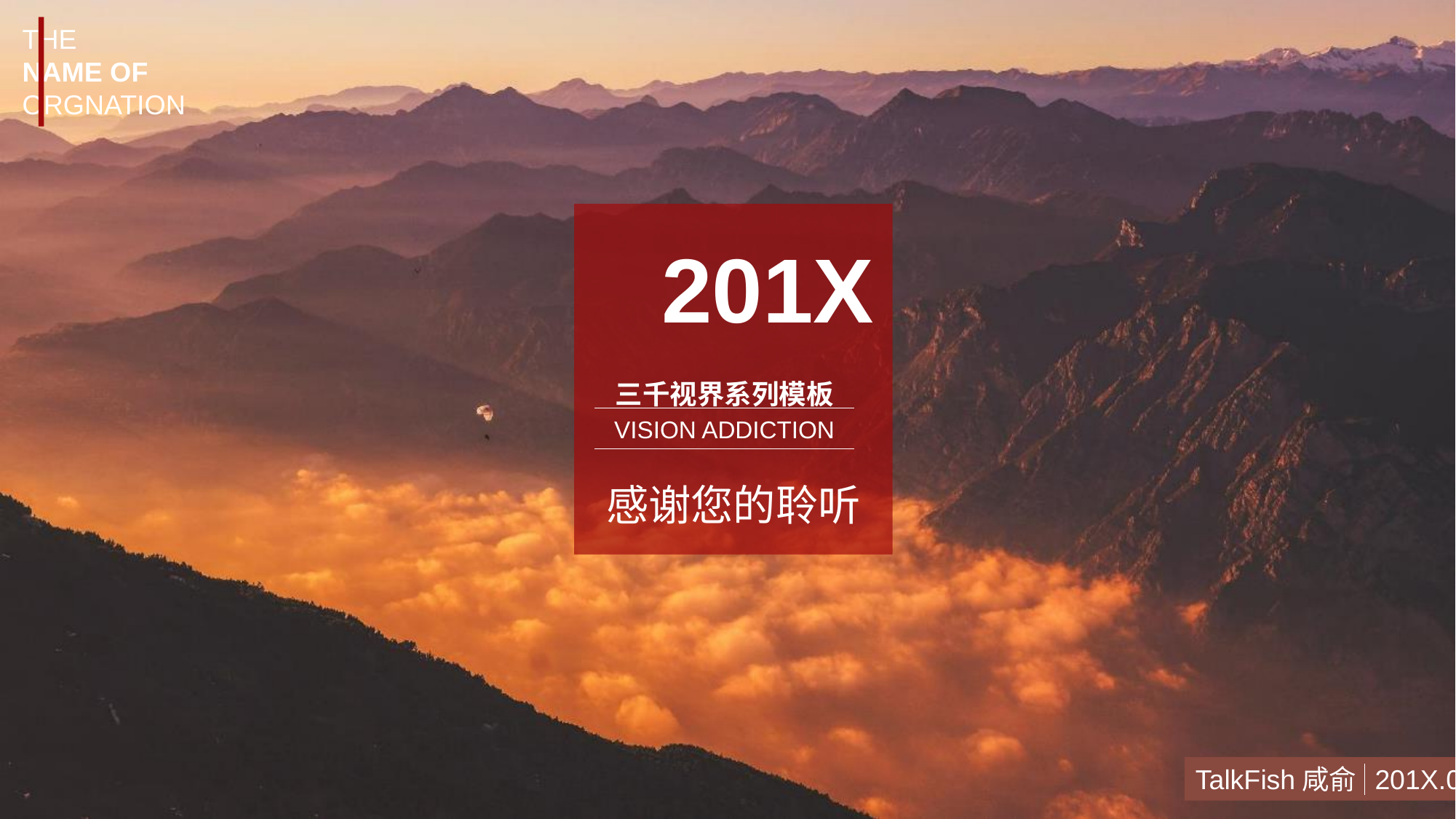

THE
NAME OF
ORGNATION

201X
三千视界系列模板
VISION ADDICTION
感谢您的聆听
TalkFish咸俞
201X.01